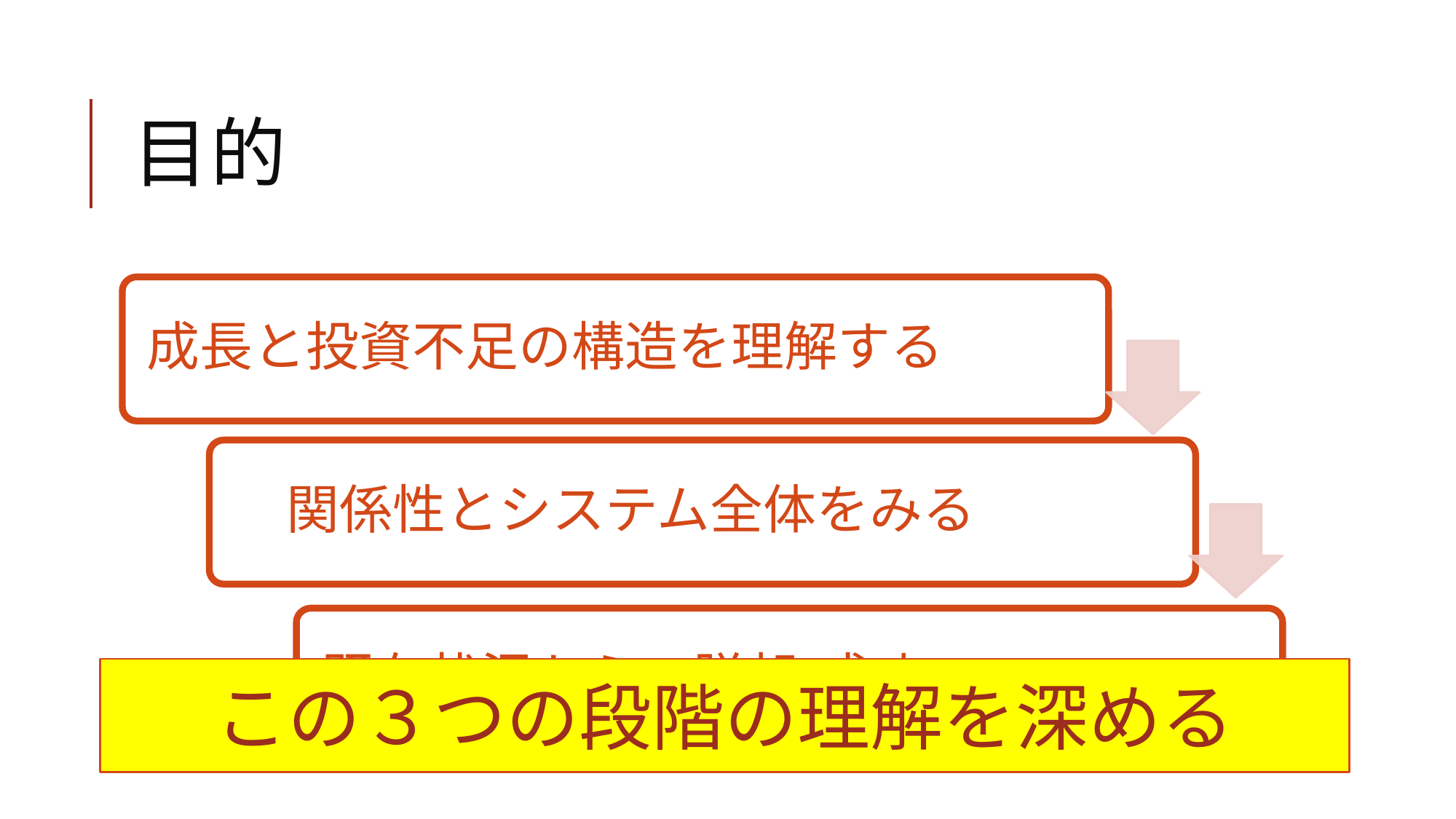

# 目的
成長と投資不足の構造を理解する
　関係性とシステム全体をみる
既存状況からの脱却・成功

この３つの段階の理解を深める